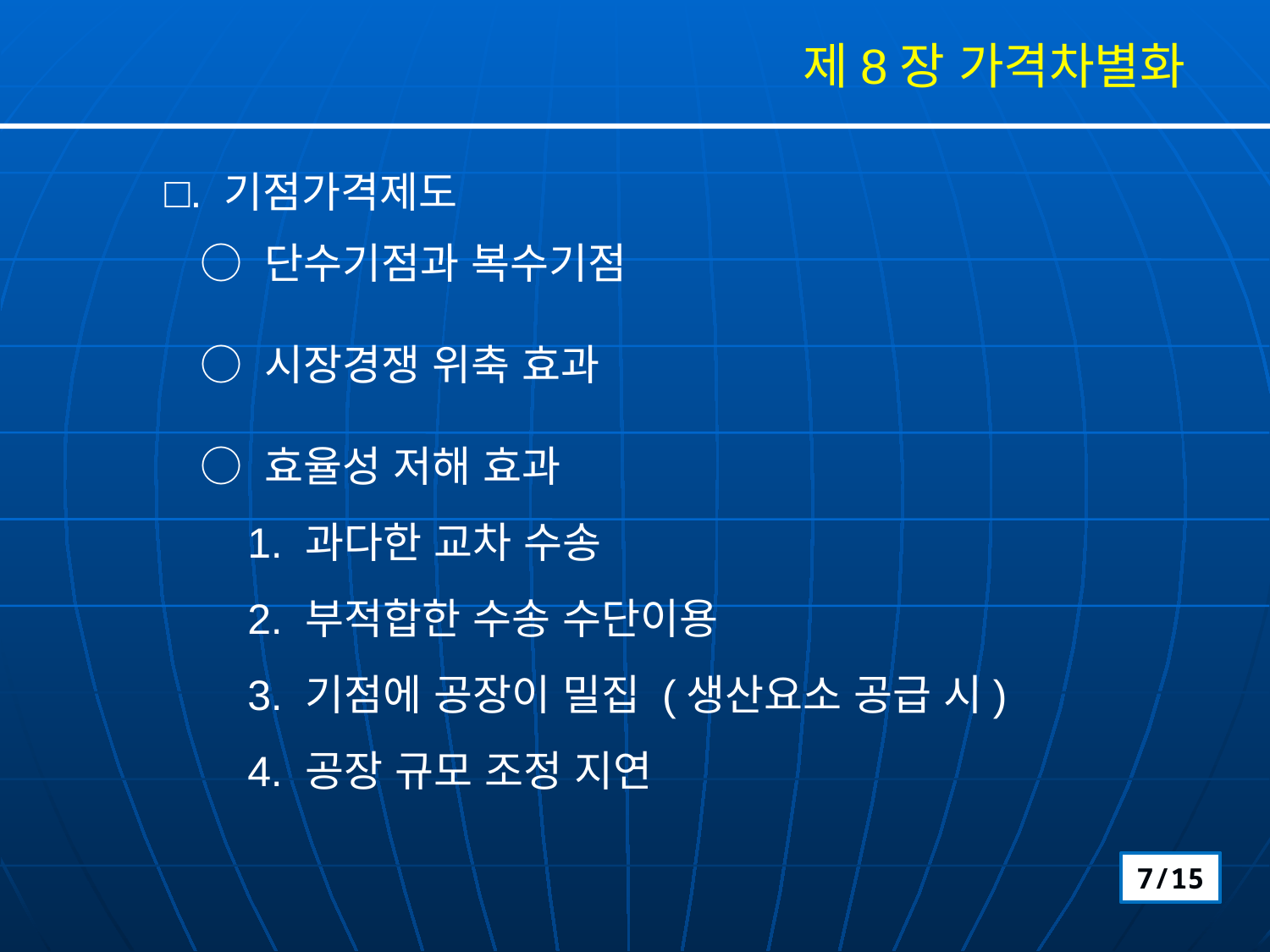

제8장 가격차별화

□. 기점가격제도

   ○ 단수기점과 복수기점

   ○ 시장경쟁 위축 효과

   ○ 효율성 저해 효과
       1. 과다한 교차 수송
       2. 부적합한 수송 수단이용
       3. 기점에 공장이 밀집 (생산요소 공급 시)
       4. 공장 규모 조정 지연
7/15